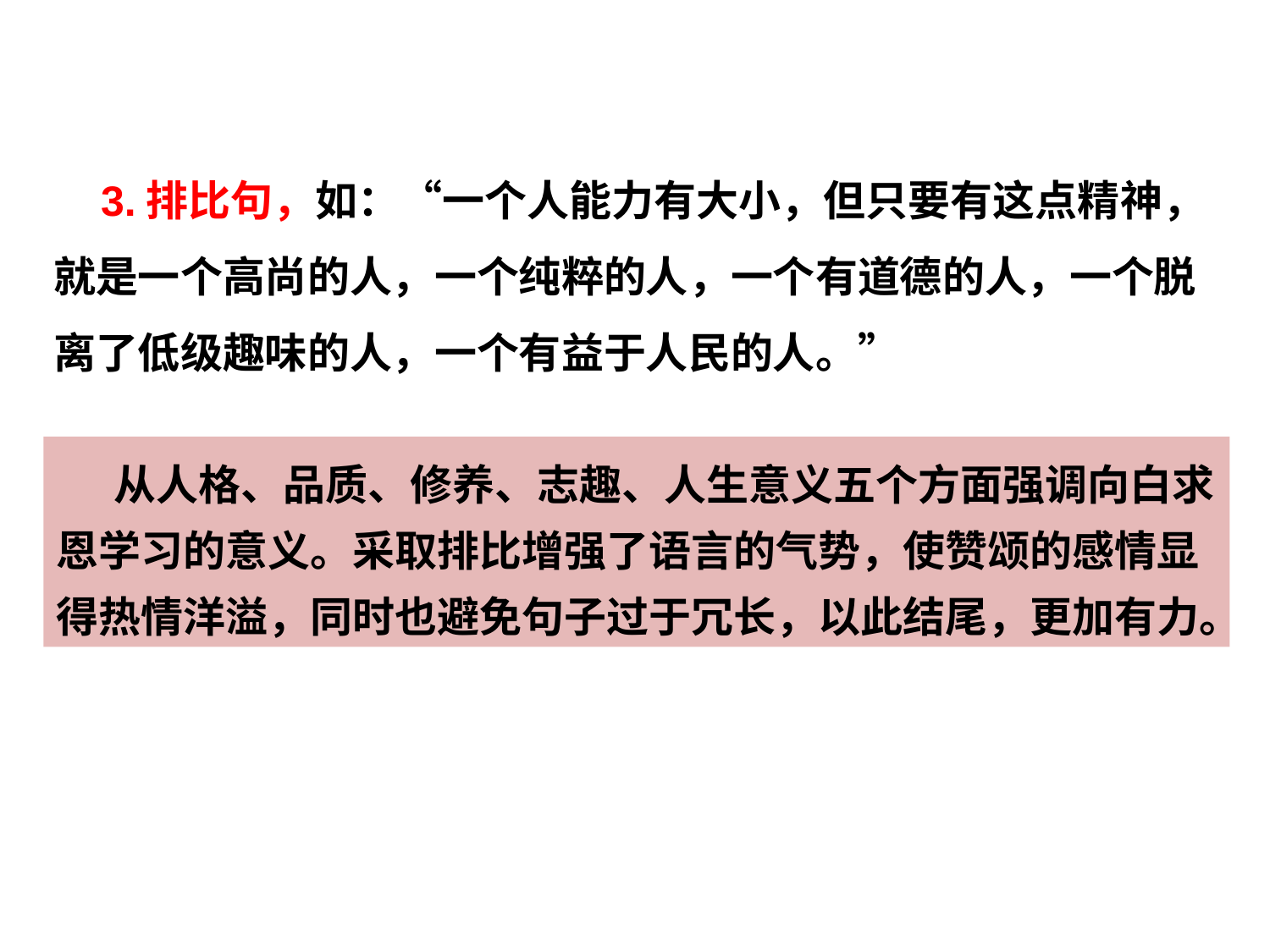

3.排比句，如：“一个人能力有大小，但只要有这点精神，就是一个高尚的人，一个纯粹的人，一个有道德的人，一个脱离了低级趣味的人，一个有益于人民的人。”
     从人格、品质、修养、志趣、人生意义五个方面强调向白求恩学习的意义。采取排比增强了语言的气势，使赞颂的感情显得热情洋溢，同时也避免句子过于冗长，以此结尾，更加有力。